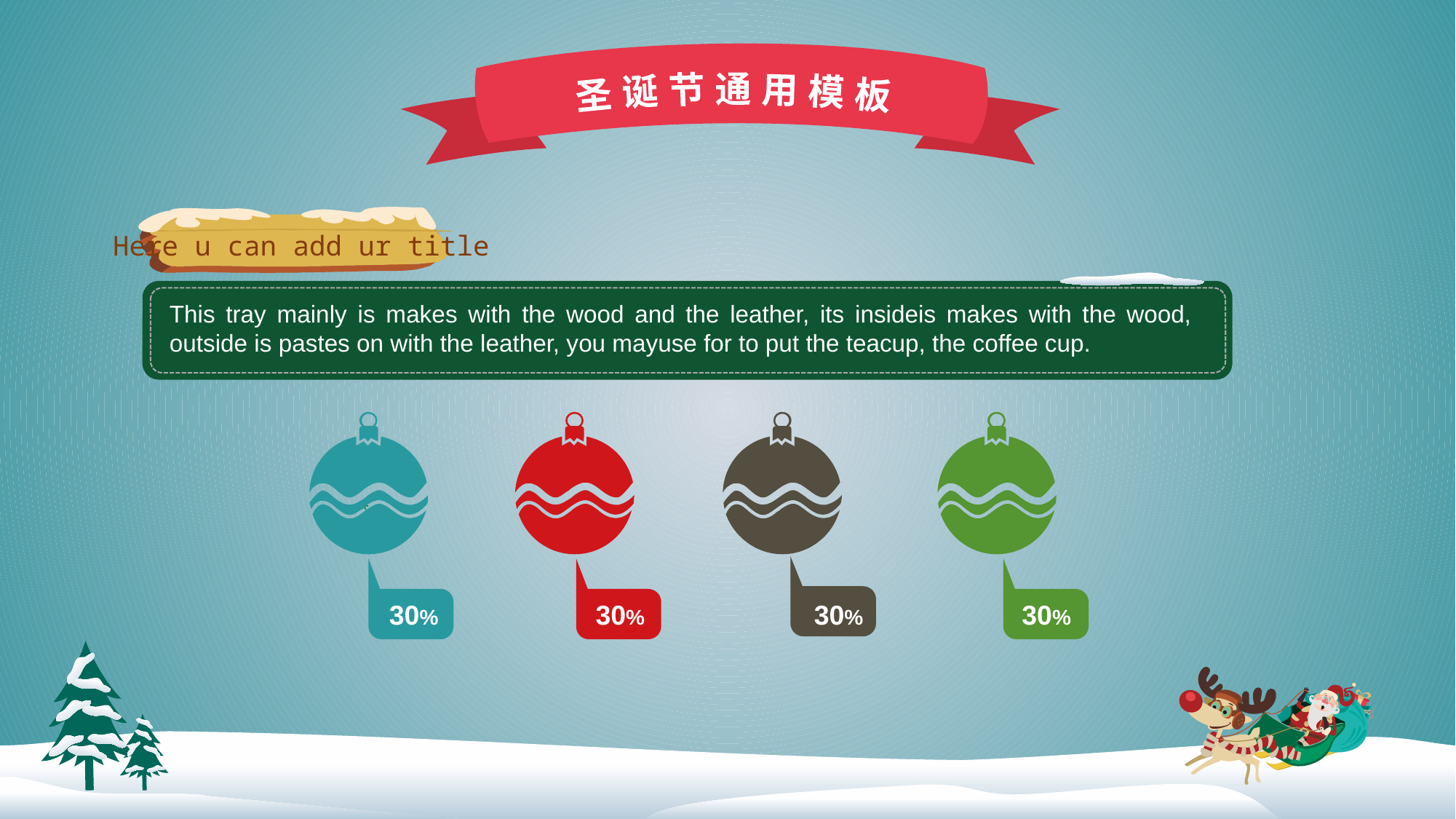

圣 诞 节 通 用 模 板

Here u can add ur title

This tray mainly is makes with the wood and the leather, its insideis makes with the wood, outside is pastes on with the leather, you mayuse for to put the teacup, the coffee cup.

30%
30%
30%
30%